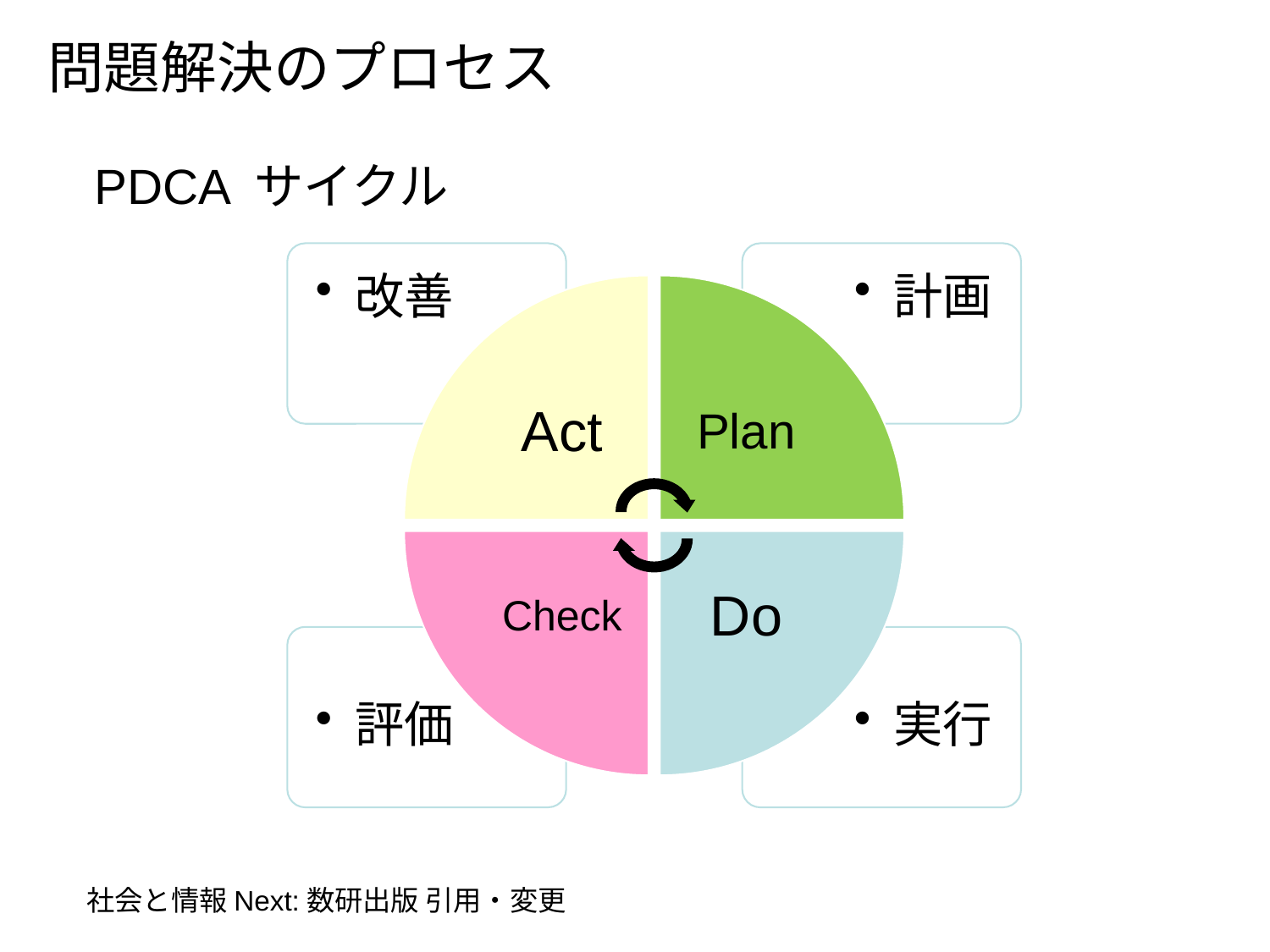

問題解決のプロセス
PDCA サイクル
実行
評価
計画
改善
Act
Plan
Do
Check
社会と情報Next:数研出版 引用・変更